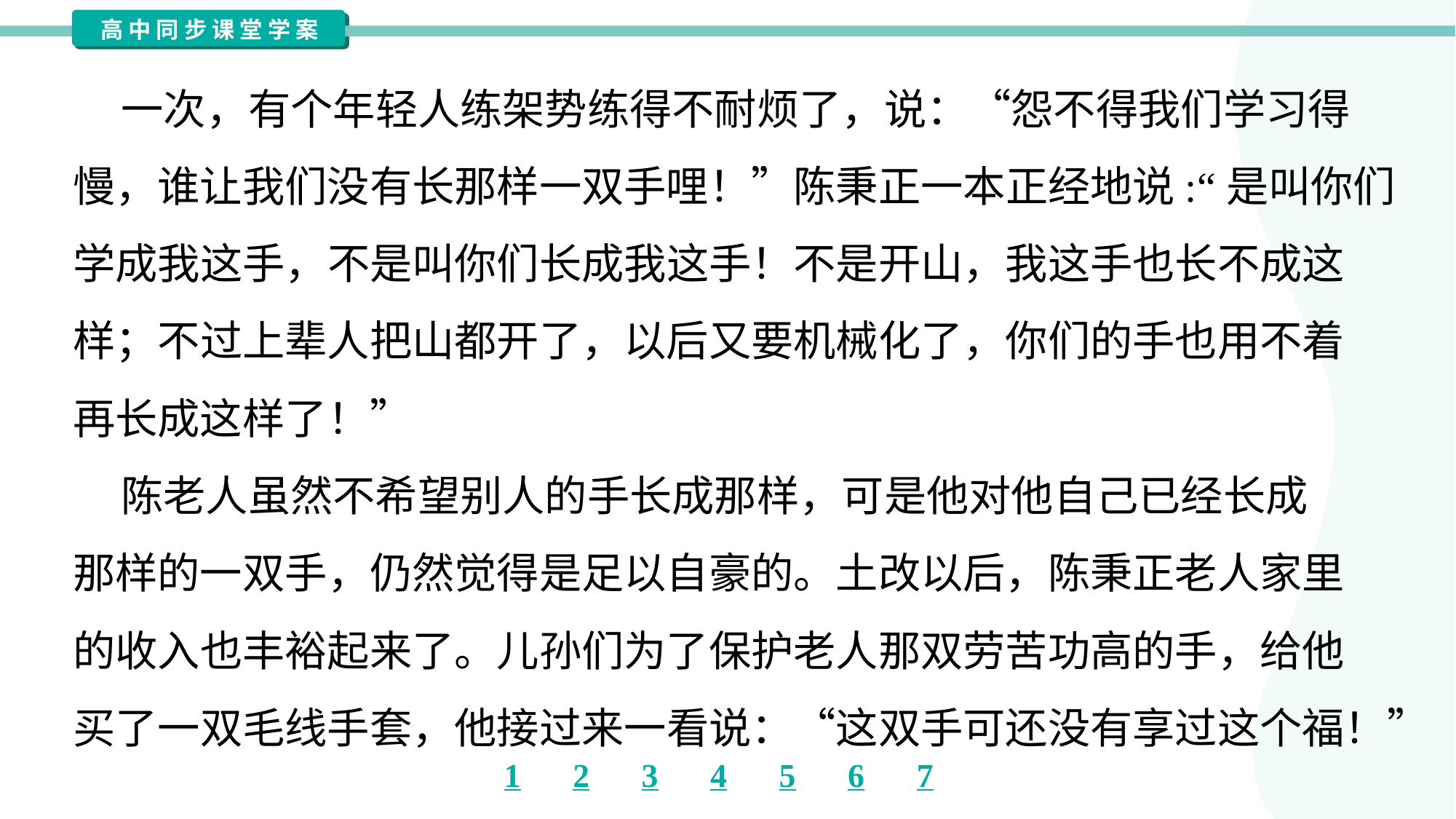

一次，有个年轻人练架势练得不耐烦了，说：“怨不得我们学习得
慢，谁让我们没有长那样一双手哩！”陈秉正一本正经地说:“是叫你们
学成我这手，不是叫你们长成我这手！不是开山，我这手也长不成这
样；不过上辈人把山都开了，以后又要机械化了，你们的手也用不着
再长成这样了！”
    陈老人虽然不希望别人的手长成那样，可是他对他自己已经长成
那样的一双手，仍然觉得是足以自豪的。土改以后，陈秉正老人家里
的收入也丰裕起来了。儿孙们为了保护老人那双劳苦功高的手，给他
买了一双毛线手套，他接过来一看说：“这双手可还没有享过这个福！”